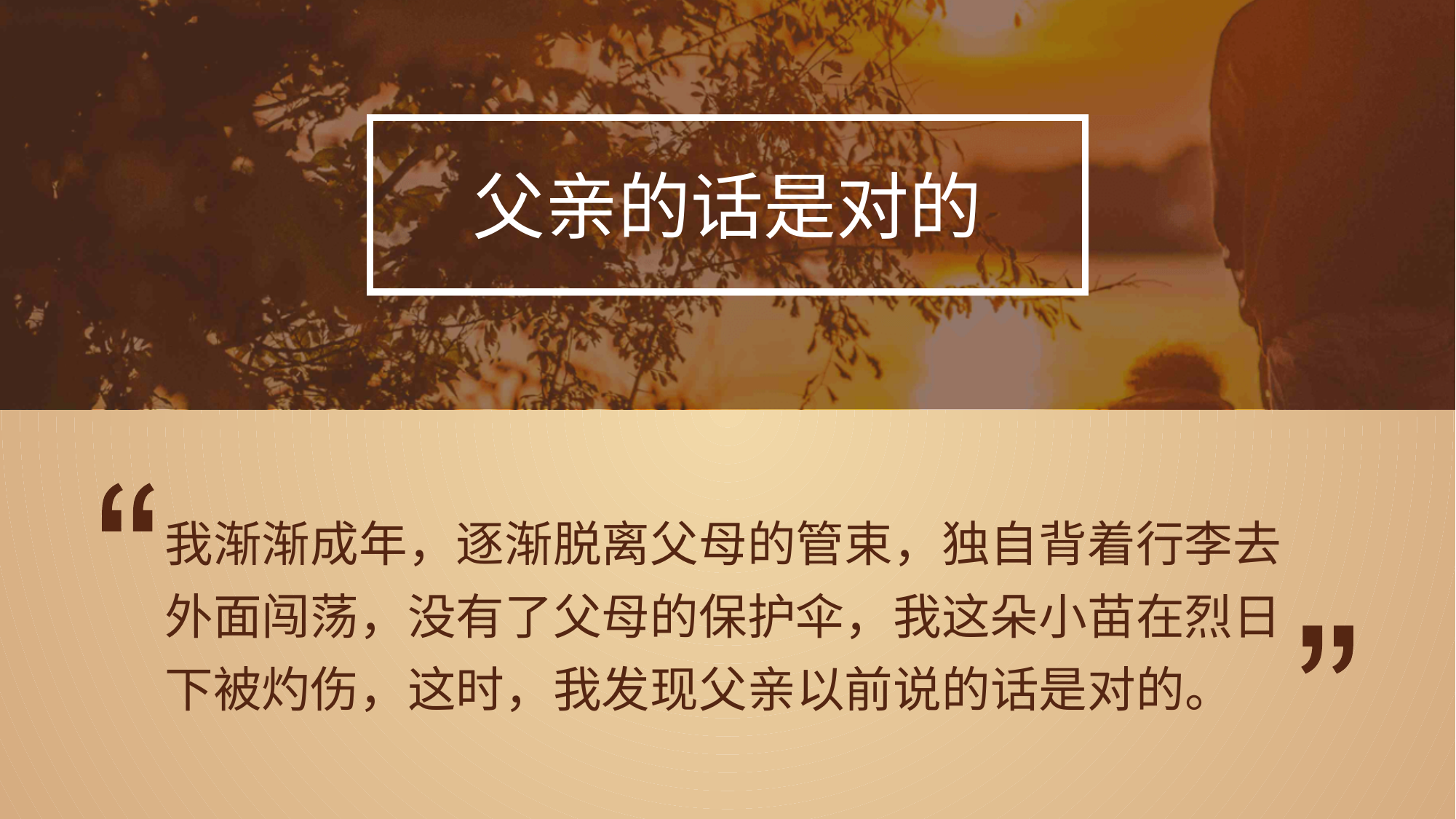

父亲的话是对的

我渐渐成年，逐渐脱离父母的管束，独自背着行李去外面闯荡，没有了父母的保护伞，我这朵小苗在烈日下被灼伤，这时，我发现父亲以前说的话是对的。